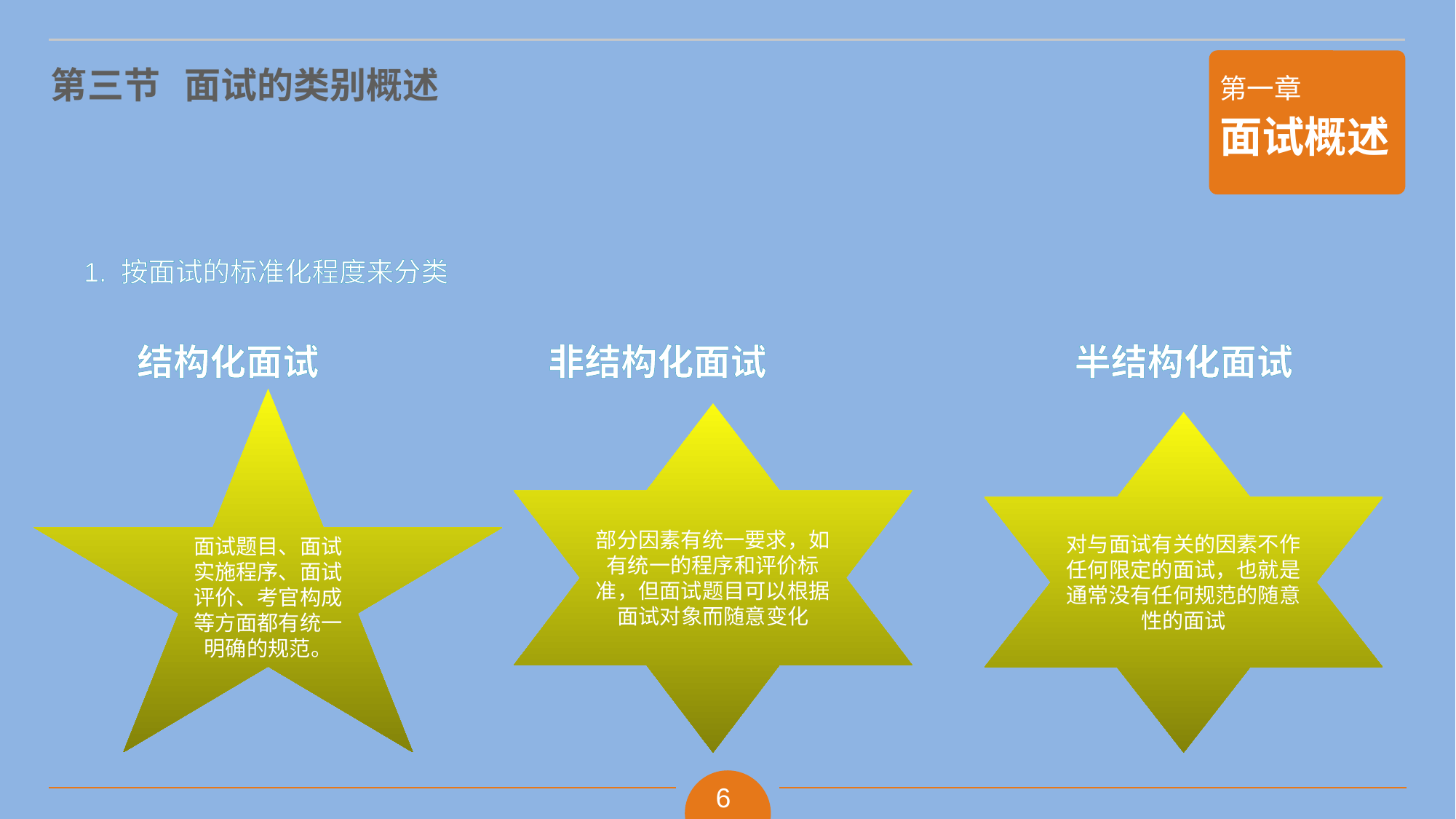

1. 按面试的标准化程度来分类
结构化面试
非结构化面试
半结构化面试
面试题目、面试实施程序、面试评价、考官构成等方面都有统一明确的规范。
部分因素有统一要求，如有统一的程序和评价标准，但面试题目可以根据面试对象而随意变化
对与面试有关的因素不作任何限定的面试，也就是通常没有任何规范的随意性的面试